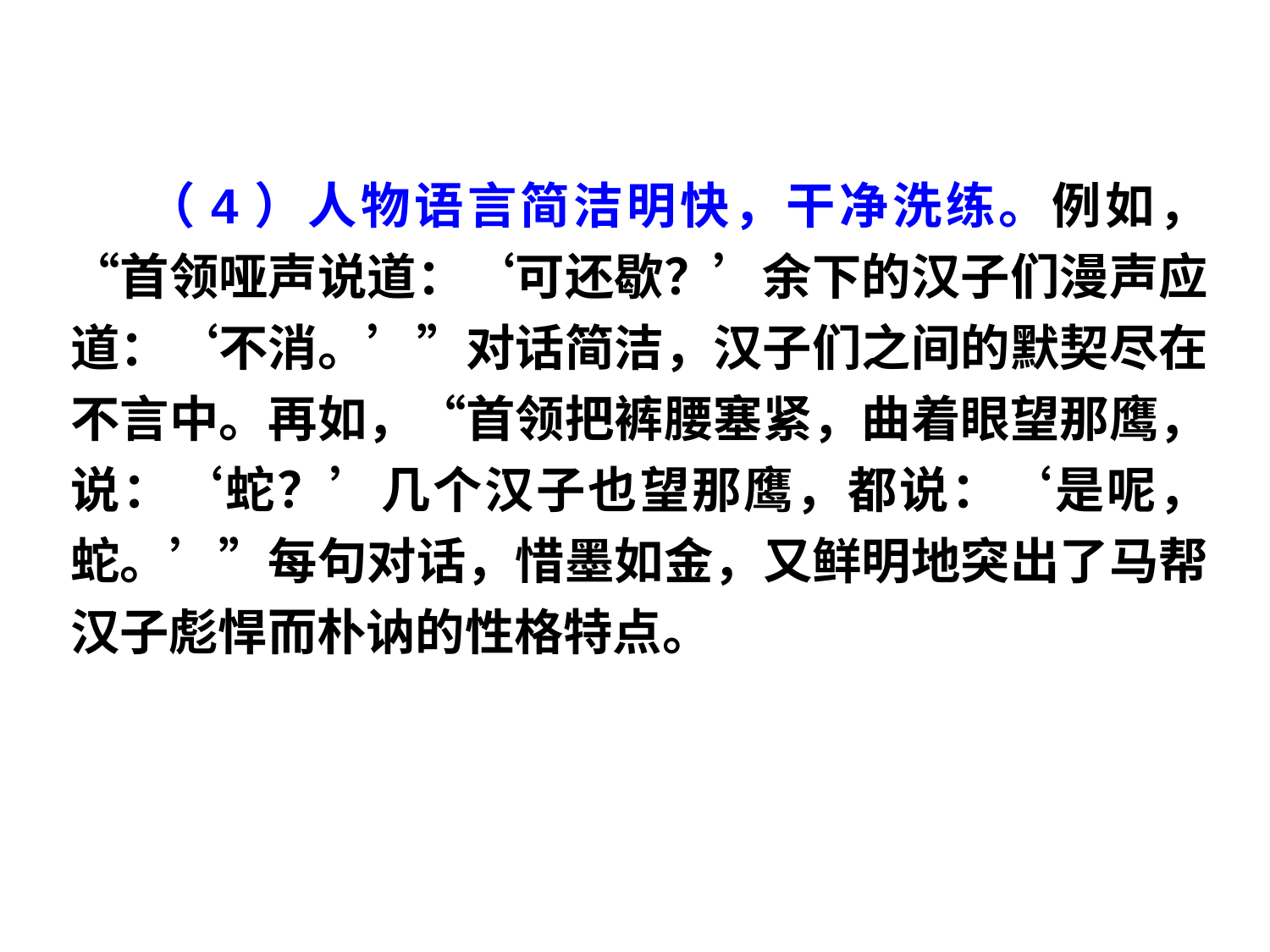

（4）人物语言简洁明快，干净洗练。例如，“首领哑声说道：‘可还歇？’余下的汉子们漫声应道：‘不消。’”对话简洁，汉子们之间的默契尽在不言中。再如，“首领把裤腰塞紧，曲着眼望那鹰，说：‘蛇？’几个汉子也望那鹰，都说：‘是呢，蛇。’”每句对话，惜墨如金，又鲜明地突出了马帮汉子彪悍而朴讷的性格特点。